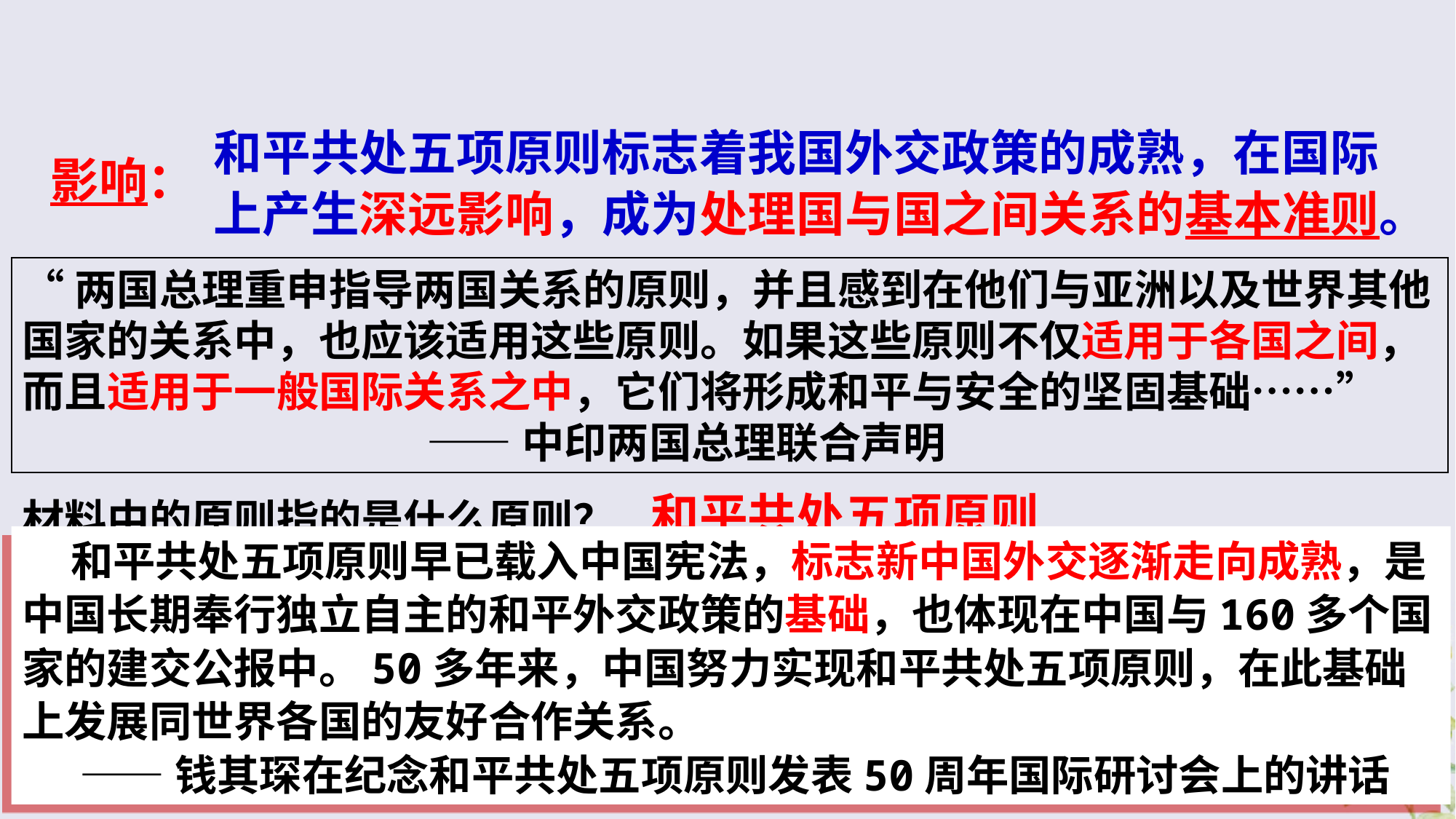

和平共处五项原则标志着我国外交政策的成熟，在国际上产生深远影响，成为处理国与国之间关系的基本准则。
影响：
“两国总理重申指导两国关系的原则，并且感到在他们与亚洲以及世界其他国家的关系中，也应该适用这些原则。如果这些原则不仅适用于各国之间，而且适用于一般国际关系之中，它们将形成和平与安全的坚固基础……”
                                          ——中印两国总理联合声明
和平共处五项原则
材料中的原则指的是什么原则？
    和平共处五项原则早已载入中国宪法，标志新中国外交逐渐走向成熟，是中国长期奉行独立自主的和平外交政策的基础，也体现在中国与160多个国家的建交公报中。50多年来，中国努力实现和平共处五项原则，在此基础上发展同世界各国的友好合作关系。
      ——钱其琛在纪念和平共处五项原则发表50周年国际研讨会上的讲话
是和平与安全的基础
两国总理如何看待该原则的？
谈谈它对推动国际关系发展所起的作用？
                                                          在国际关系中国家不分大小强弱贫富，都应享有平等的权利，它为实行不同社会制度的国家提供了交往和沟通的基础。